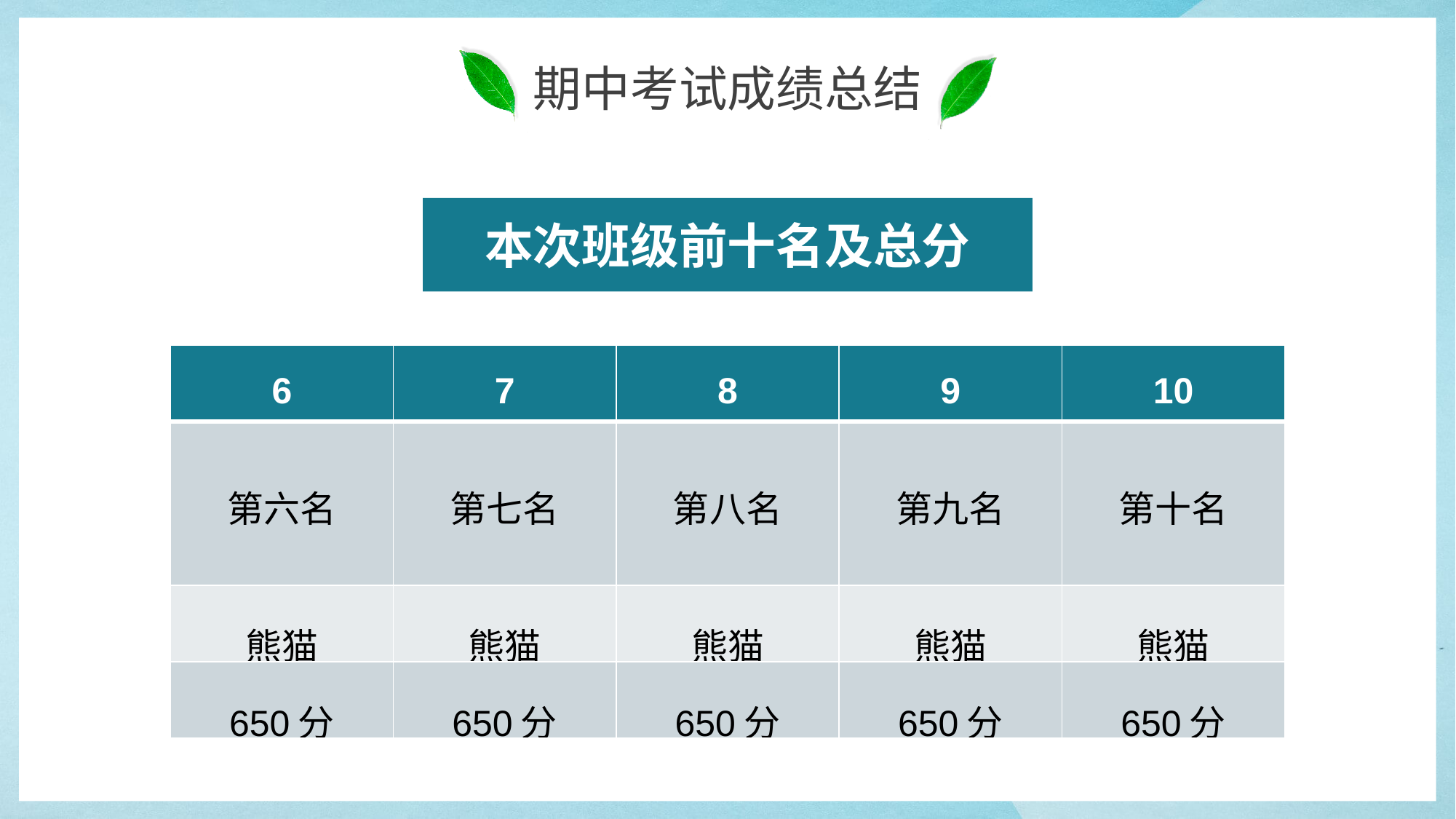

本次班级前十名及总分
| 6 | 7 | 8 | 9 | 10 |
| --- | --- | --- | --- | --- |
| 第六名 | 第七名 | 第八名 | 第九名 | 第十名 |
| 熊猫 | 熊猫 | 熊猫 | 熊猫 | 熊猫 |
| 650分 | 650分 | 650分 | 650分 | 650分 |